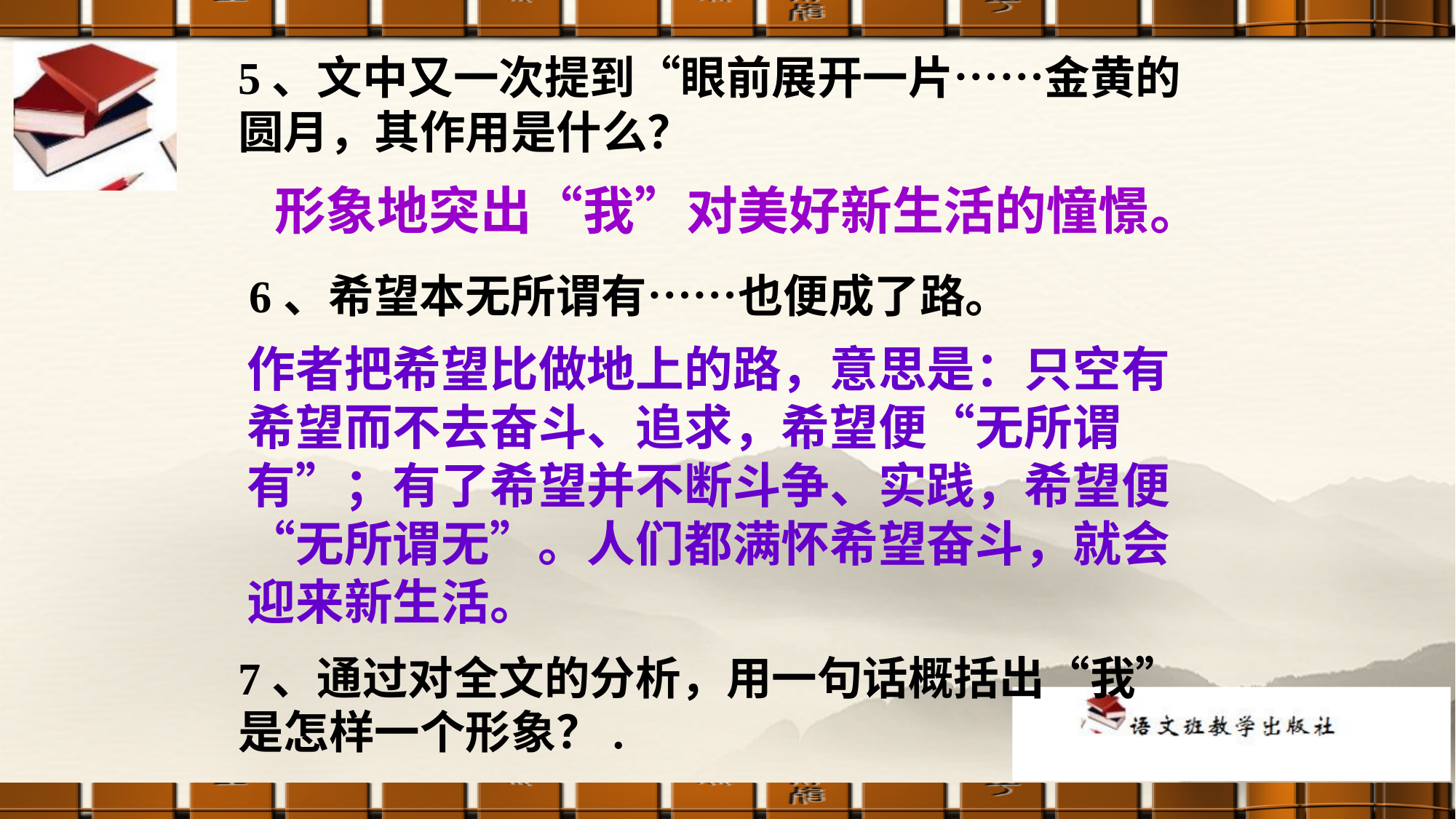

5、文中又一次提到“眼前展开一片……金黄的圆月，其作用是什么？

 6、希望本无所谓有……也便成了路。

7、通过对全文的分析，用一句话概括出“我”是怎样一个形象？.
形象地突出“我”对美好新生活的憧憬。
作者把希望比做地上的路，意思是：只空有希望而不去奋斗、追求，希望便“无所谓有”；有了希望并不断斗争、实践，希望便“无所谓无”。人们都满怀希望奋斗，就会迎来新生活。